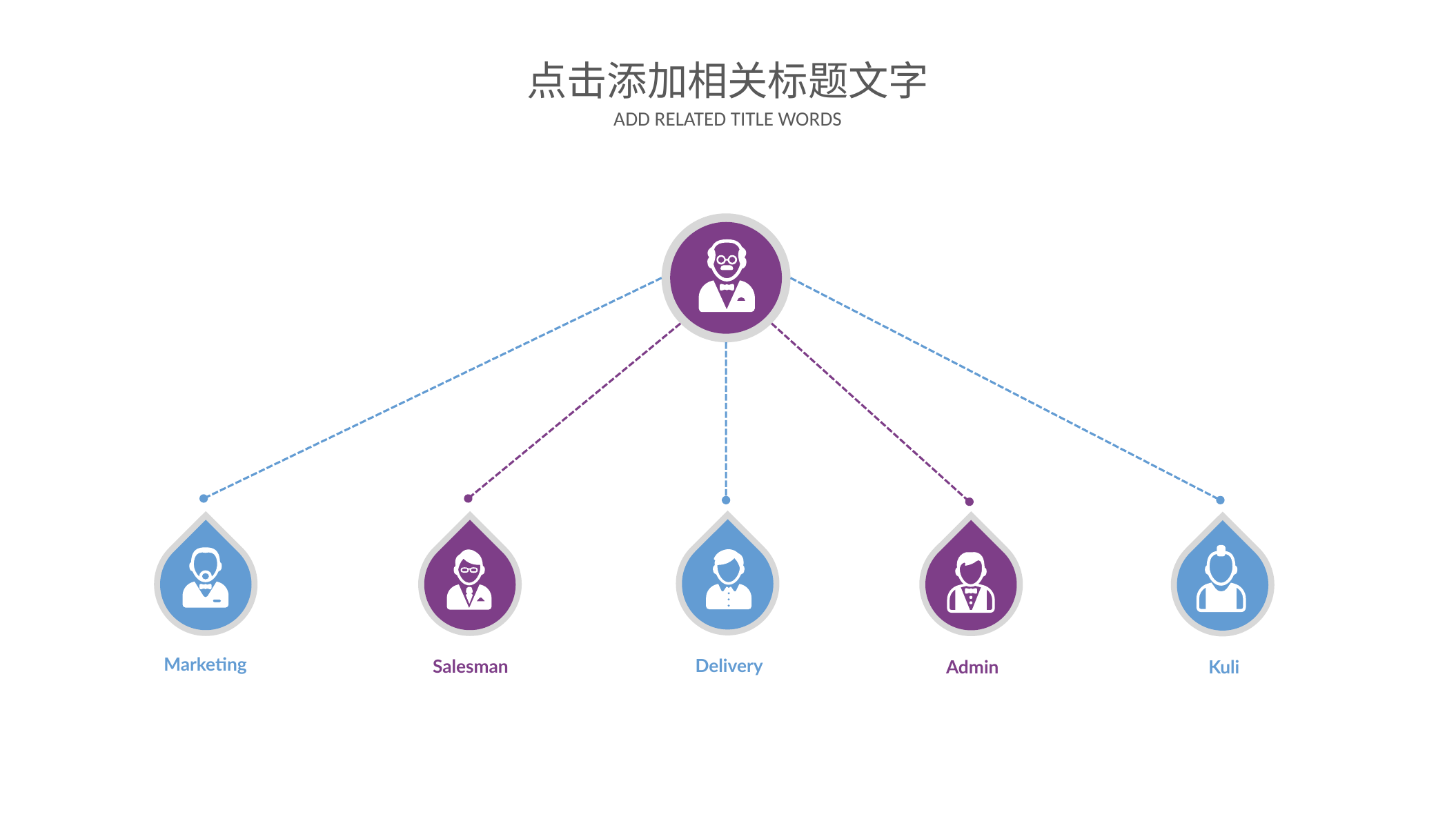

点击添加相关标题文字
ADD RELATED TITLE WORDS

Marketing
Delivery
Salesman
Admin
Kuli
14